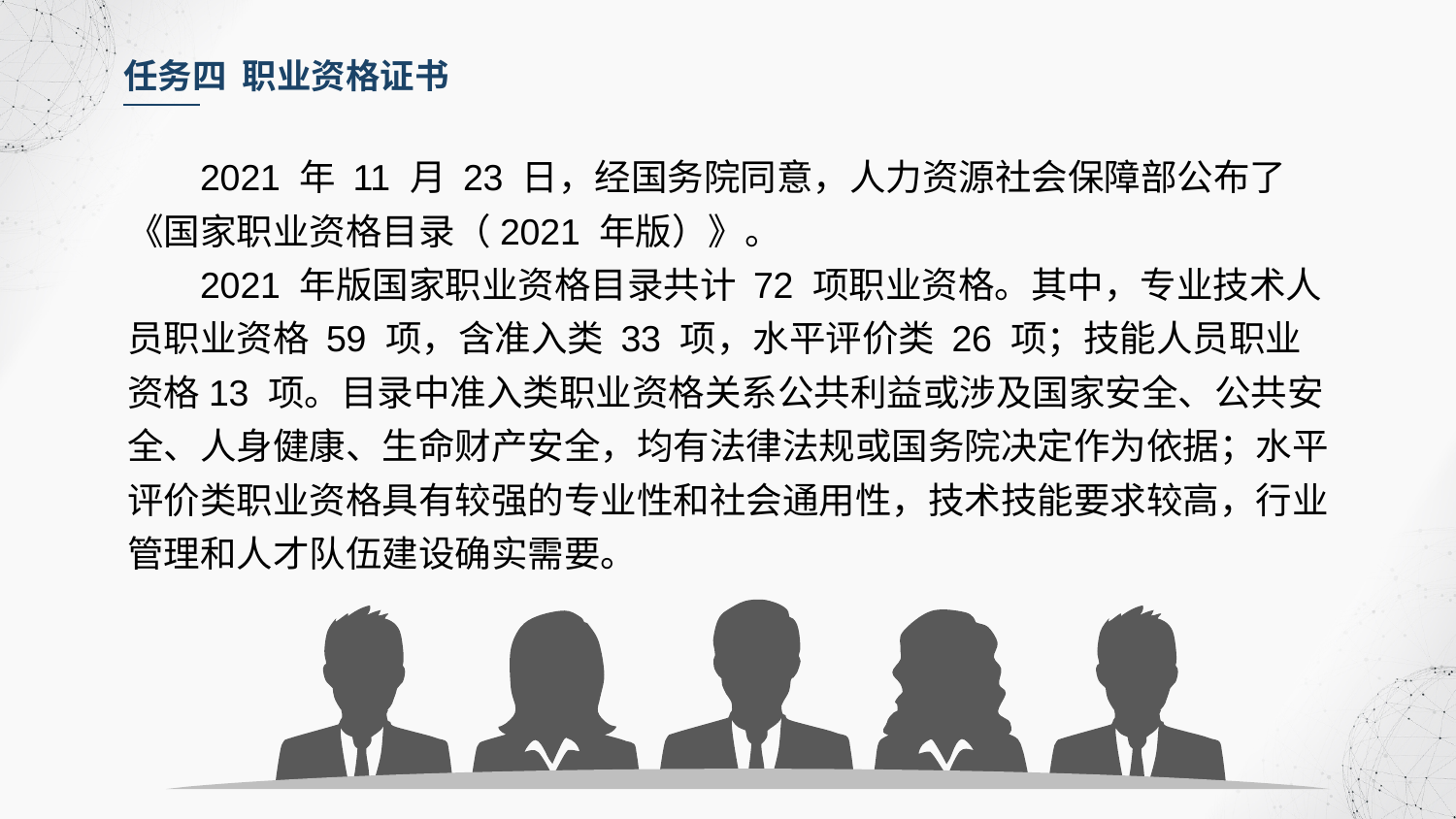

任务四  职业资格证书
2021 年 11 月 23 日，经国务院同意，人力资源社会保障部公布了《国家职业资格目录（2021 年版）》。
2021 年版国家职业资格目录共计 72 项职业资格。其中，专业技术人员职业资格 59 项，含准入类 33 项，水平评价类 26 项；技能人员职业资格13 项。目录中准入类职业资格关系公共利益或涉及国家安全、公共安全、人身健康、生命财产安全，均有法律法规或国务院决定作为依据；水平评价类职业资格具有较强的专业性和社会通用性，技术技能要求较高，行业管理和人才队伍建设确实需要。